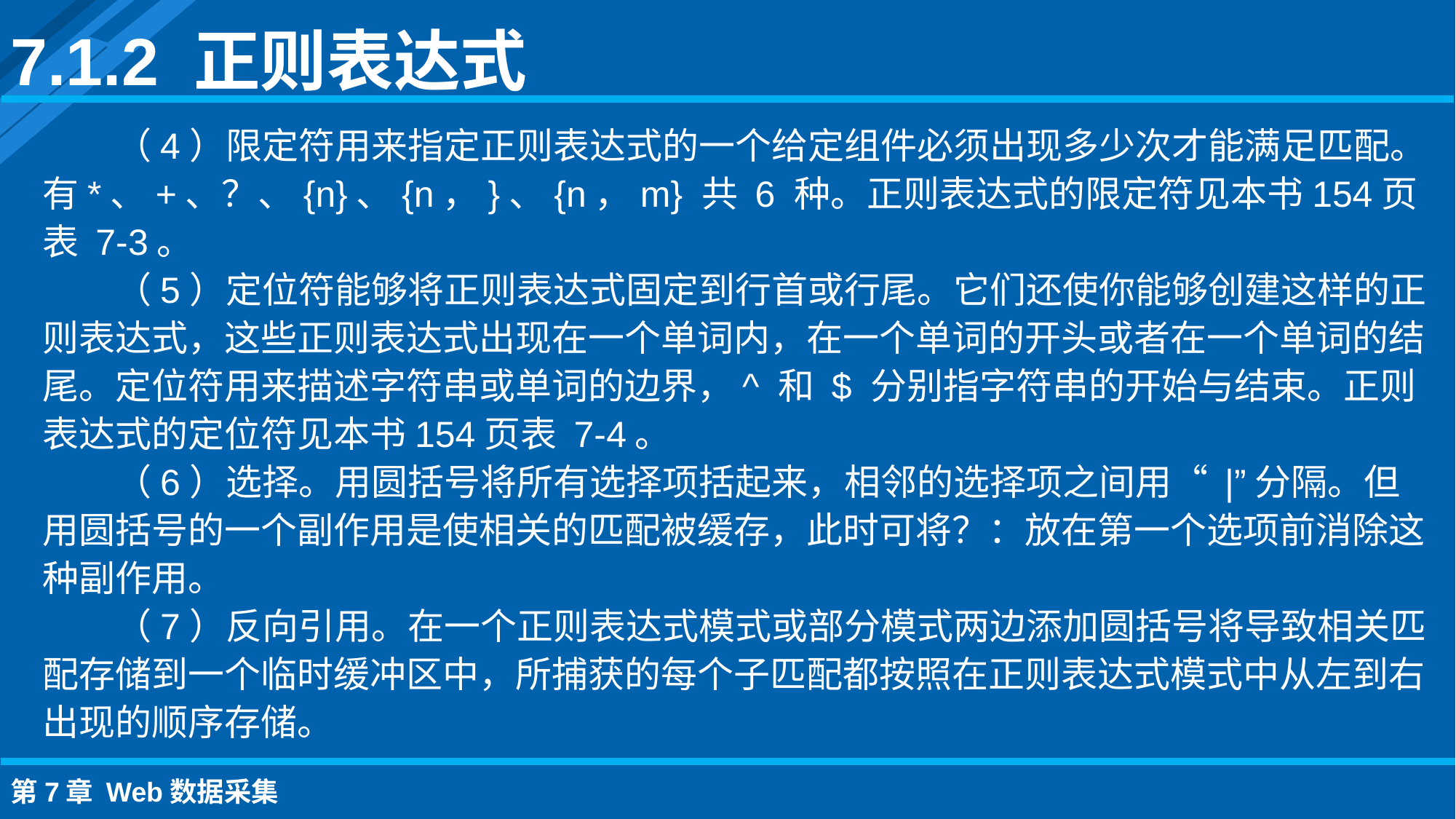

7.1.2 正则表达式

（4）限定符用来指定正则表达式的一个给定组件必须出现多少次才能满足匹配。有*、+、？、{n}、{n，}、{n，m} 共 6 种。正则表达式的限定符见本书154页表 7-3。
（5）定位符能够将正则表达式固定到行首或行尾。它们还使你能够创建这样的正则表达式，这些正则表达式出现在一个单词内，在一个单词的开头或者在一个单词的结尾。定位符用来描述字符串或单词的边界，^ 和 $ 分别指字符串的开始与结束。正则表达式的定位符见本书154页表 7-4。
（6）选择。用圆括号将所有选择项括起来，相邻的选择项之间用“ |”分隔。但用圆括号的一个副作用是使相关的匹配被缓存，此时可将？：放在第一个选项前消除这种副作用。
（7）反向引用。在一个正则表达式模式或部分模式两边添加圆括号将导致相关匹配存储到一个临时缓冲区中，所捕获的每个子匹配都按照在正则表达式模式中从左到右出现的顺序存储。
第7章 Web数据采集